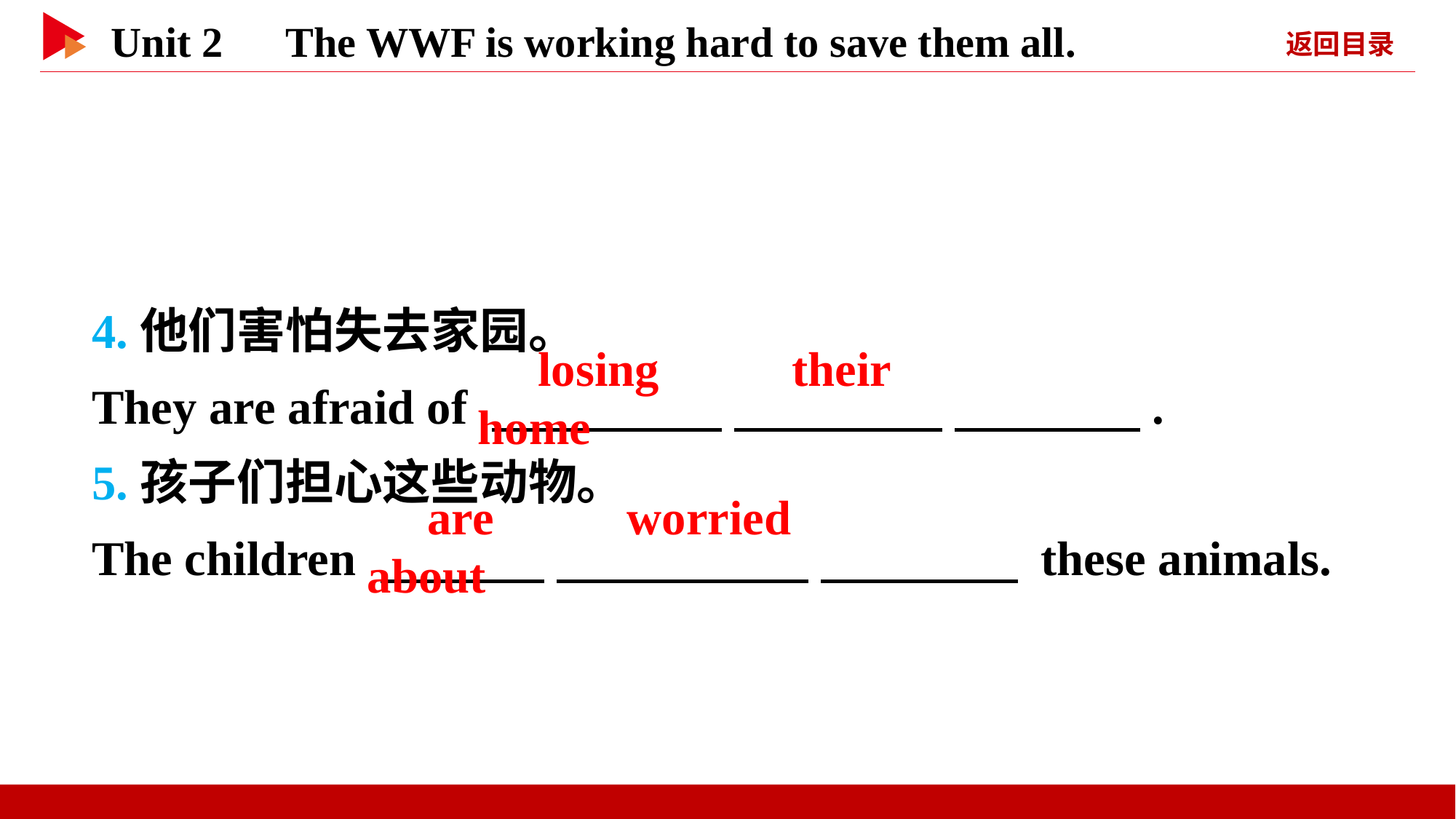

4.他们害怕失去家园。
They are afraid of 　            　 　          　 　        　.
5.孩子们担心这些动物。
The children 　      　 　              　 　         　 these animals.
　losing　 　their　 　home
　are　 　worried　 　about